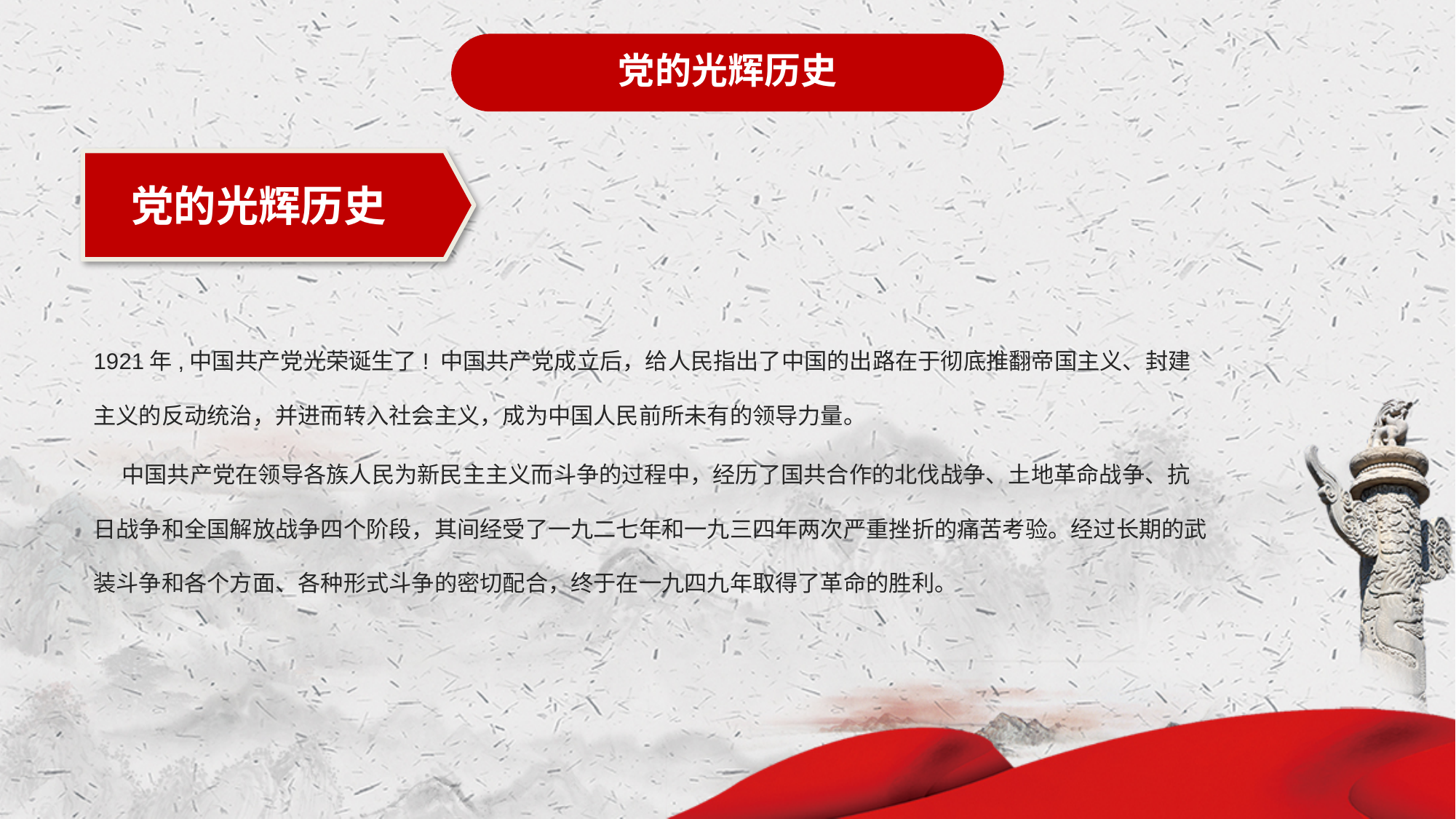

党的光辉历史

党的光辉历史
1921年,中国共产党光荣诞生了! 中国共产党成立后，给人民指出了中国的出路在于彻底推翻帝国主义、封建主义的反动统治，并进而转入社会主义，成为中国人民前所未有的领导力量。
  中国共产党在领导各族人民为新民主主义而斗争的过程中，经历了国共合作的北伐战争、土地革命战争、抗日战争和全国解放战争四个阶段，其间经受了一九二七年和一九三四年两次严重挫折的痛苦考验。经过长期的武装斗争和各个方面、各种形式斗争的密切配合，终于在一九四九年取得了革命的胜利。